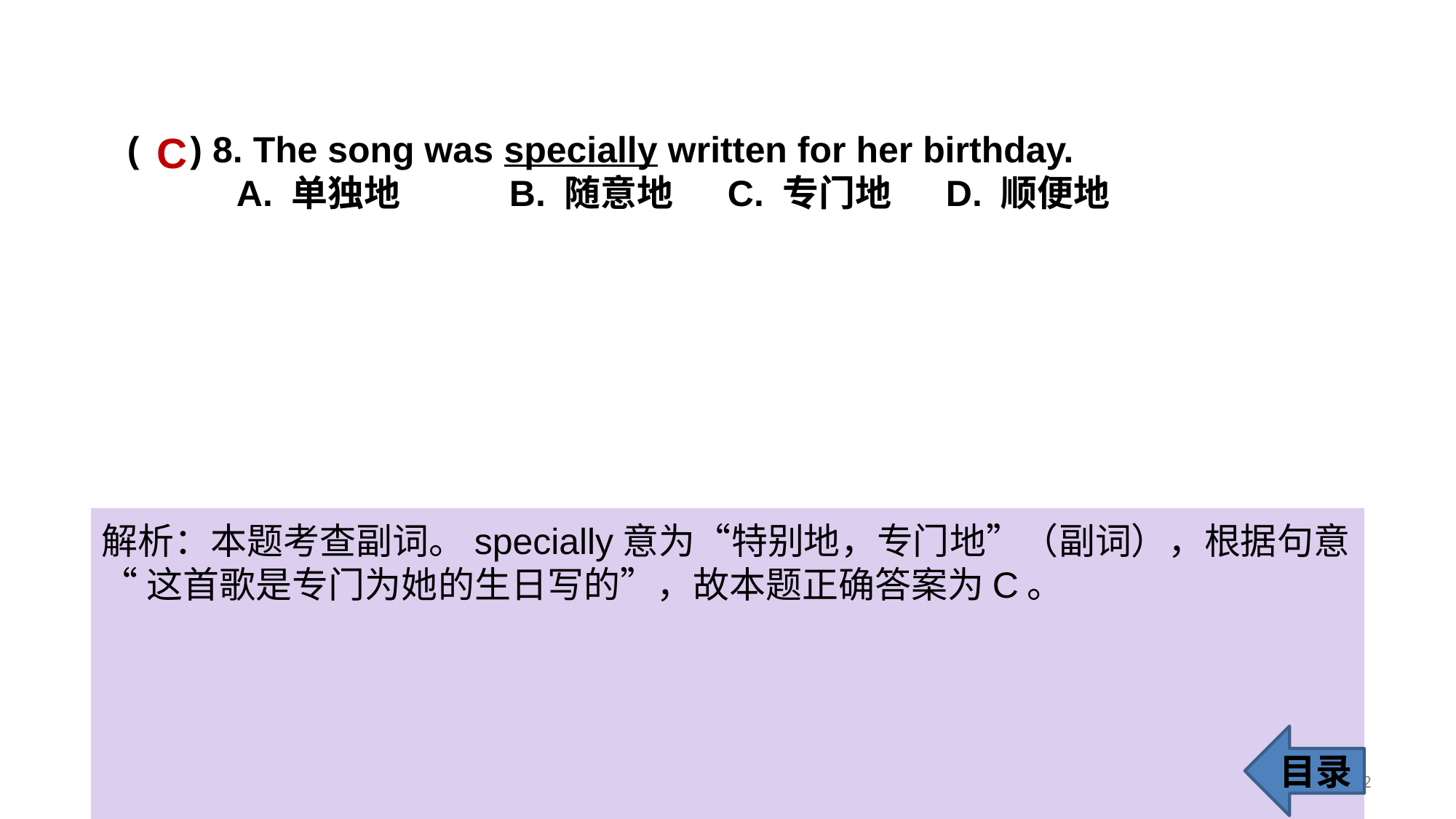

C
(     ) 8. The song was specially written for her birthday.
A. 单独地 	B. 随意地 	C. 专门地 	D. 顺便地

解析：本题考查副词。specially意为“特别地，专门地”（副词），根据句意
“这首歌是专门为她的生日写的”，故本题正确答案为C。
目录
12